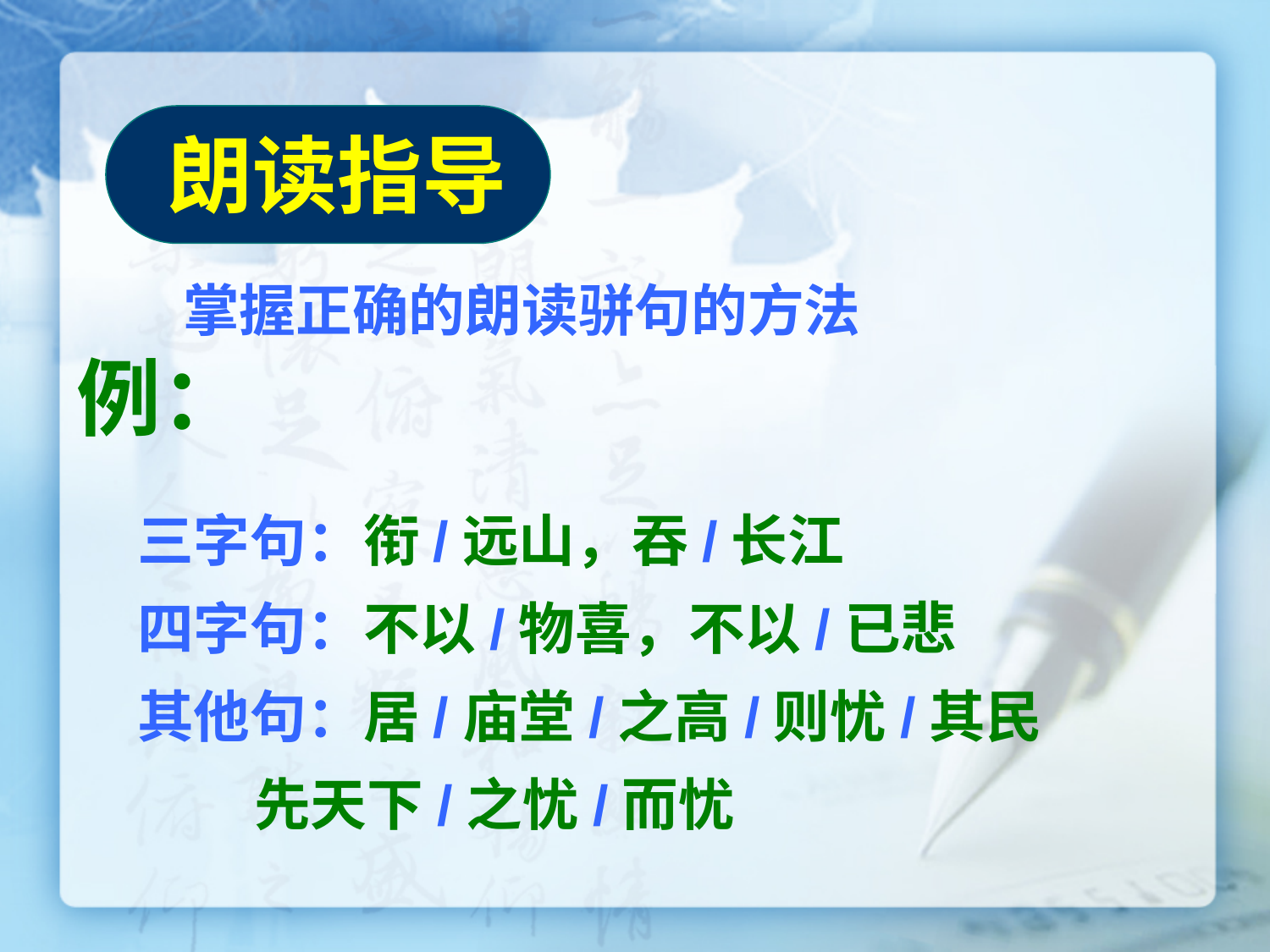

#

朗读指导

掌握正确的朗读骈句的方法
例：
三字句：衔/远山，吞/长江
四字句：不以/物喜，不以/已悲
其他句：居/庙堂/之高/则忧/其民
        先天下/之忧/而忧